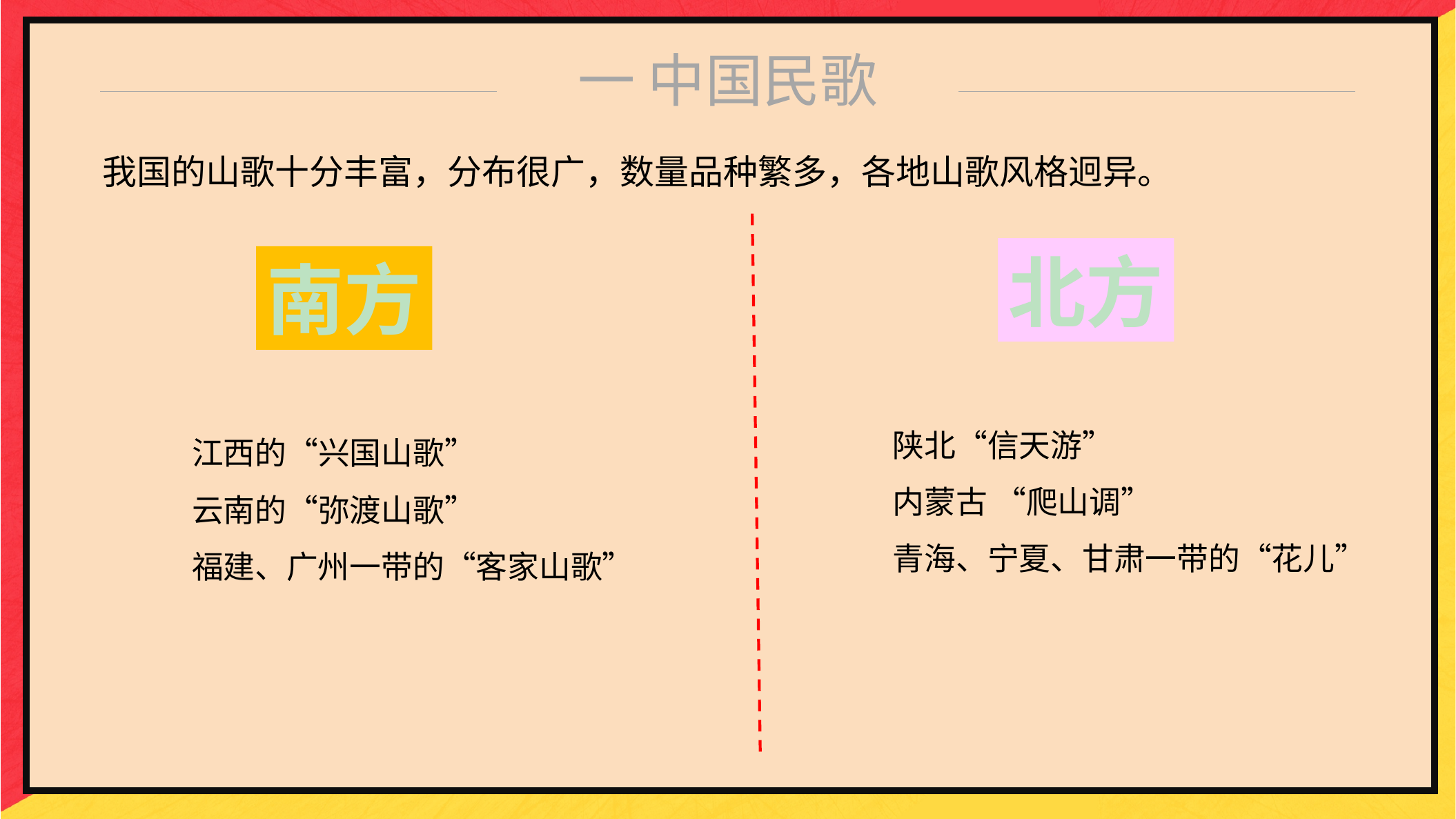

一 中国民歌
我国的山歌十分丰富，分布很广，数量品种繁多，各地山歌风格迥异。
北方
南方
陕北“信天游”
内蒙古 “爬山调”
青海、宁夏、甘肃一带的“花儿”
江西的“兴国山歌”
云南的“弥渡山歌”
福建、广州一带的“客家山歌”